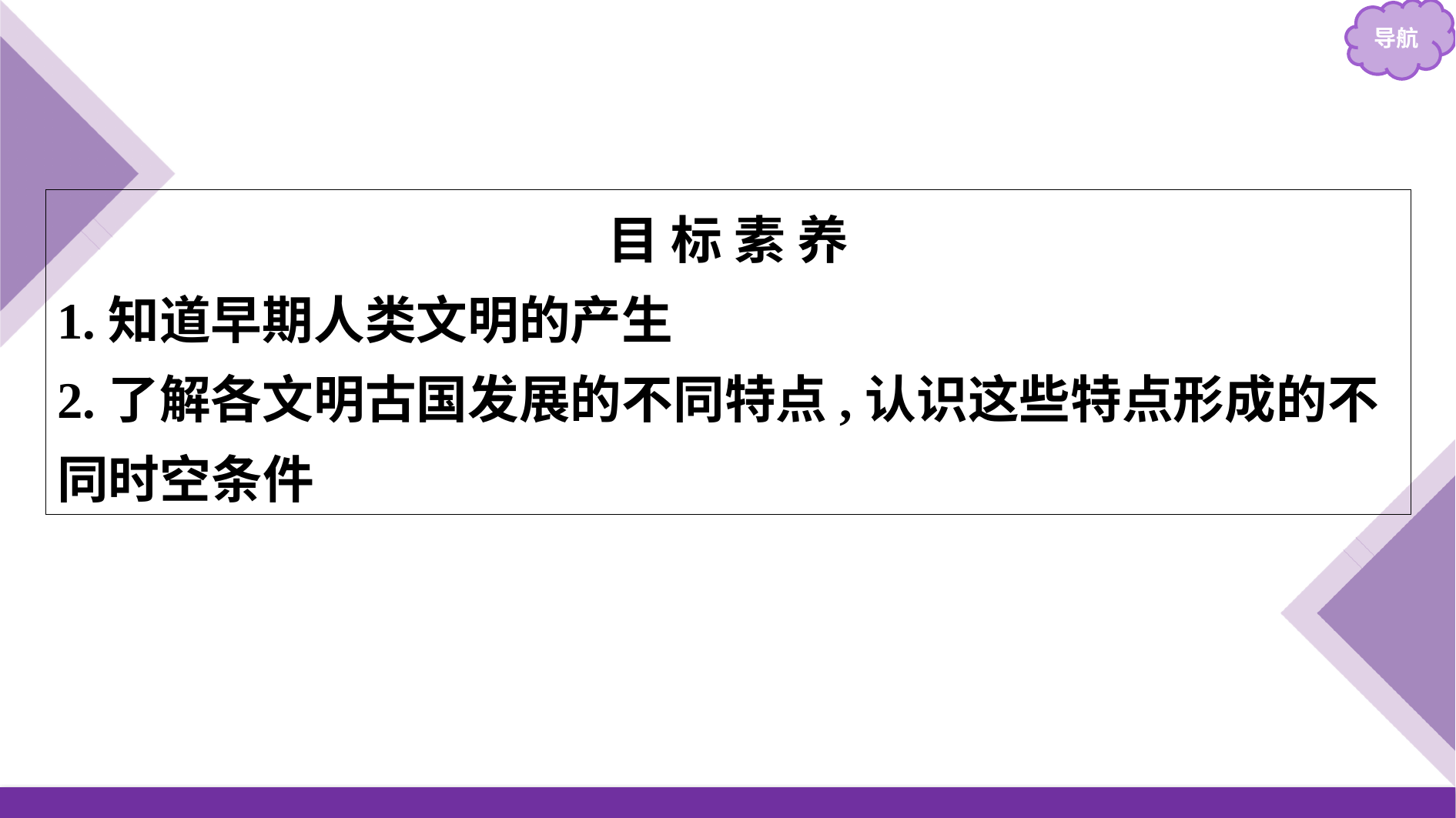

目 标 素 养
1.知道早期人类文明的产生
2.了解各文明古国发展的不同特点,认识这些特点形成的不同时空条件